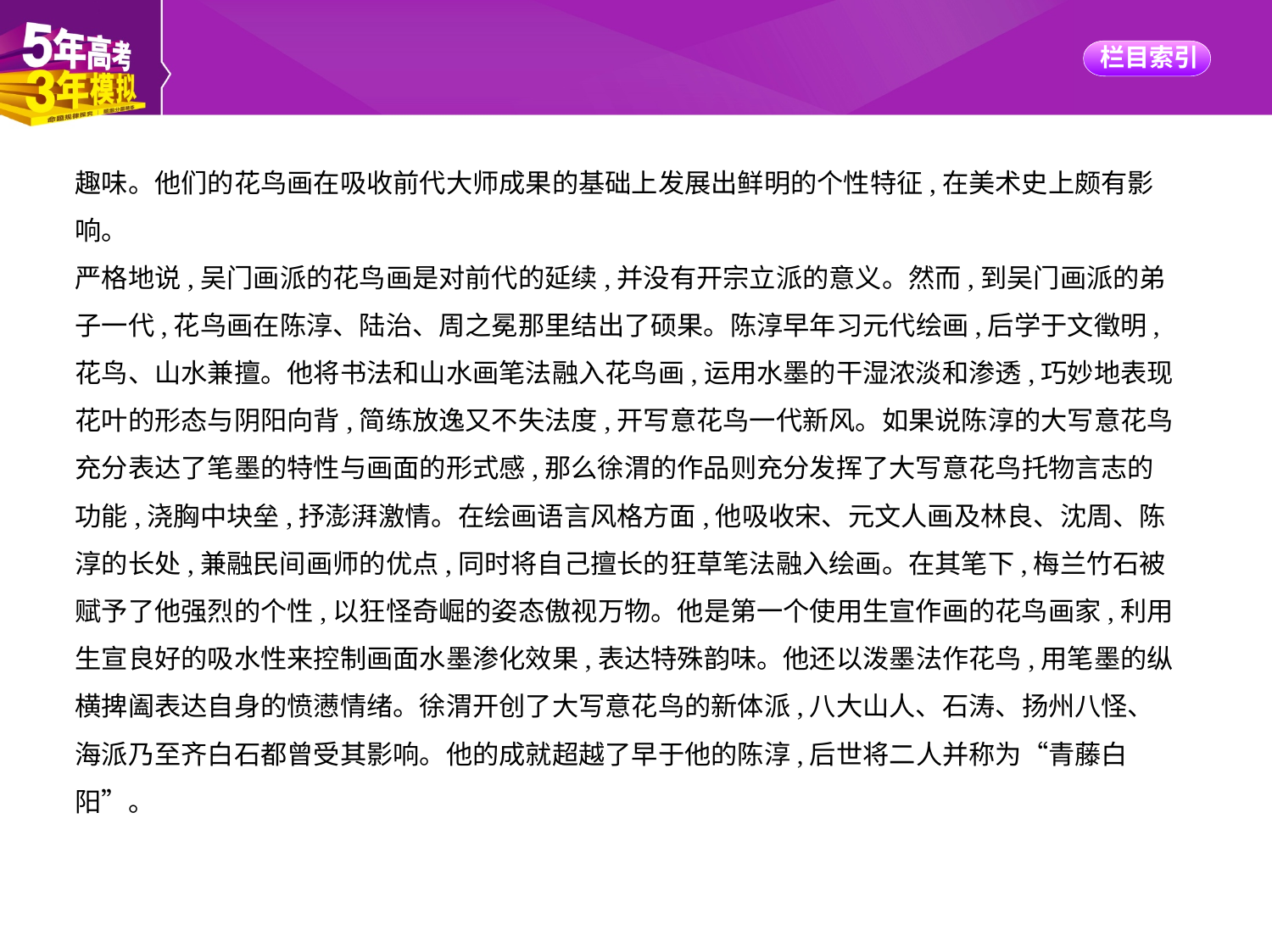

趣味。他们的花鸟画在吸收前代大师成果的基础上发展出鲜明的个性特征,在美术史上颇有影
响。
严格地说,吴门画派的花鸟画是对前代的延续,并没有开宗立派的意义。然而,到吴门画派的弟
子一代,花鸟画在陈淳、陆治、周之冕那里结出了硕果。陈淳早年习元代绘画,后学于文徵明,
花鸟、山水兼擅。他将书法和山水画笔法融入花鸟画,运用水墨的干湿浓淡和渗透,巧妙地表现
花叶的形态与阴阳向背,简练放逸又不失法度,开写意花鸟一代新风。如果说陈淳的大写意花鸟
充分表达了笔墨的特性与画面的形式感,那么徐渭的作品则充分发挥了大写意花鸟托物言志的
功能,浇胸中块垒,抒澎湃激情。在绘画语言风格方面,他吸收宋、元文人画及林良、沈周、陈
淳的长处,兼融民间画师的优点,同时将自己擅长的狂草笔法融入绘画。在其笔下,梅兰竹石被
赋予了他强烈的个性,以狂怪奇崛的姿态傲视万物。他是第一个使用生宣作画的花鸟画家,利用
生宣良好的吸水性来控制画面水墨渗化效果,表达特殊韵味。他还以泼墨法作花鸟,用笔墨的纵
横捭阖表达自身的愤懑情绪。徐渭开创了大写意花鸟的新体派,八大山人、石涛、扬州八怪、
海派乃至齐白石都曾受其影响。他的成就超越了早于他的陈淳,后世将二人并称为“青藤白
阳”。